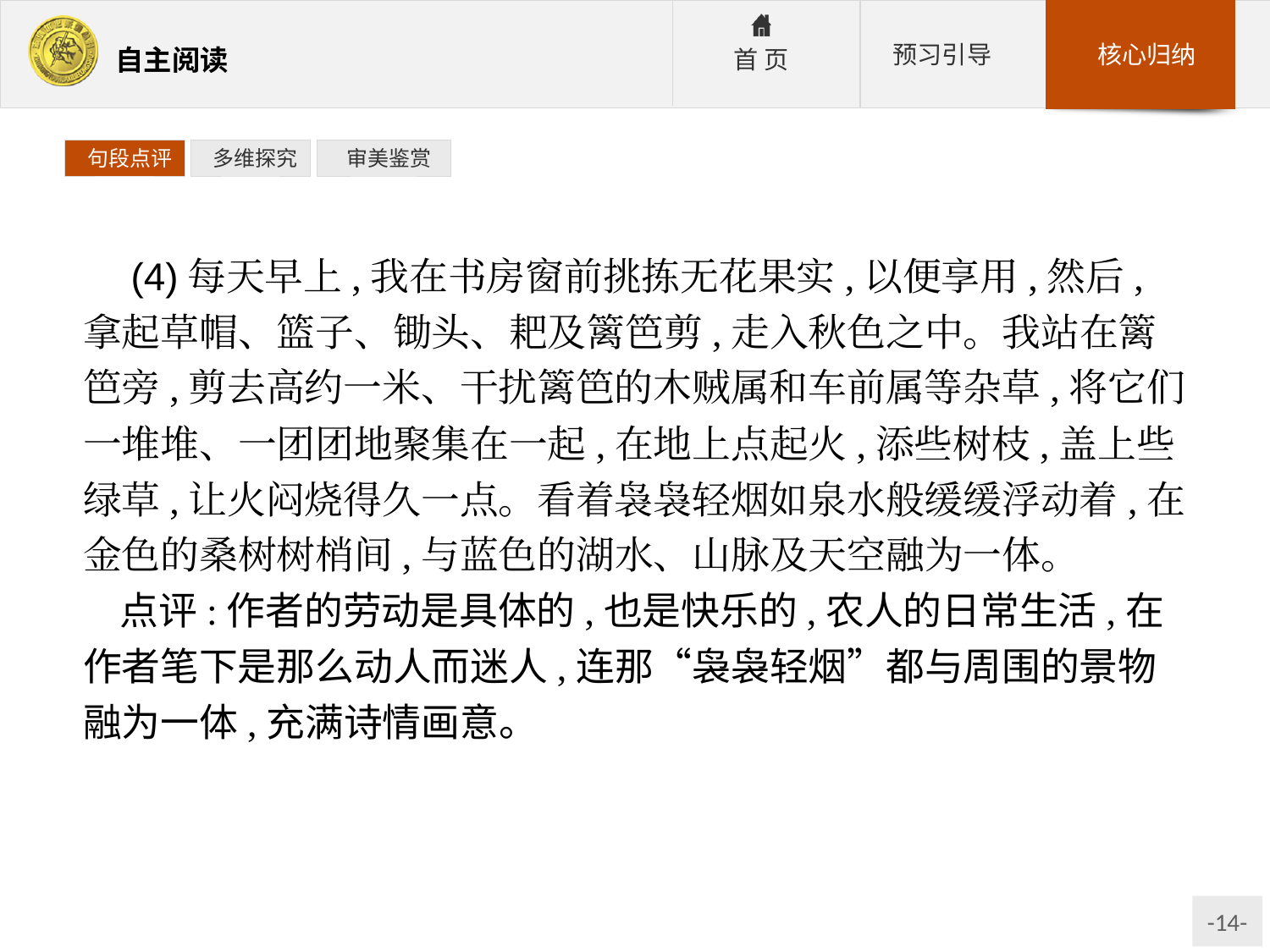

句段点评
 多维探究
 审美鉴赏
 (4)每天早上,我在书房窗前挑拣无花果实,以便享用,然后,拿起草帽、篮子、锄头、耙及篱笆剪,走入秋色之中。我站在篱笆旁,剪去高约一米、干扰篱笆的木贼属和车前属等杂草,将它们一堆堆、一团团地聚集在一起,在地上点起火,添些树枝,盖上些绿草,让火闷烧得久一点。看着袅袅轻烟如泉水般缓缓浮动着,在金色的桑树树梢间,与蓝色的湖水、山脉及天空融为一体。
点评:作者的劳动是具体的,也是快乐的,农人的日常生活,在作者笔下是那么动人而迷人,连那“袅袅轻烟”都与周围的景物融为一体,充满诗情画意。